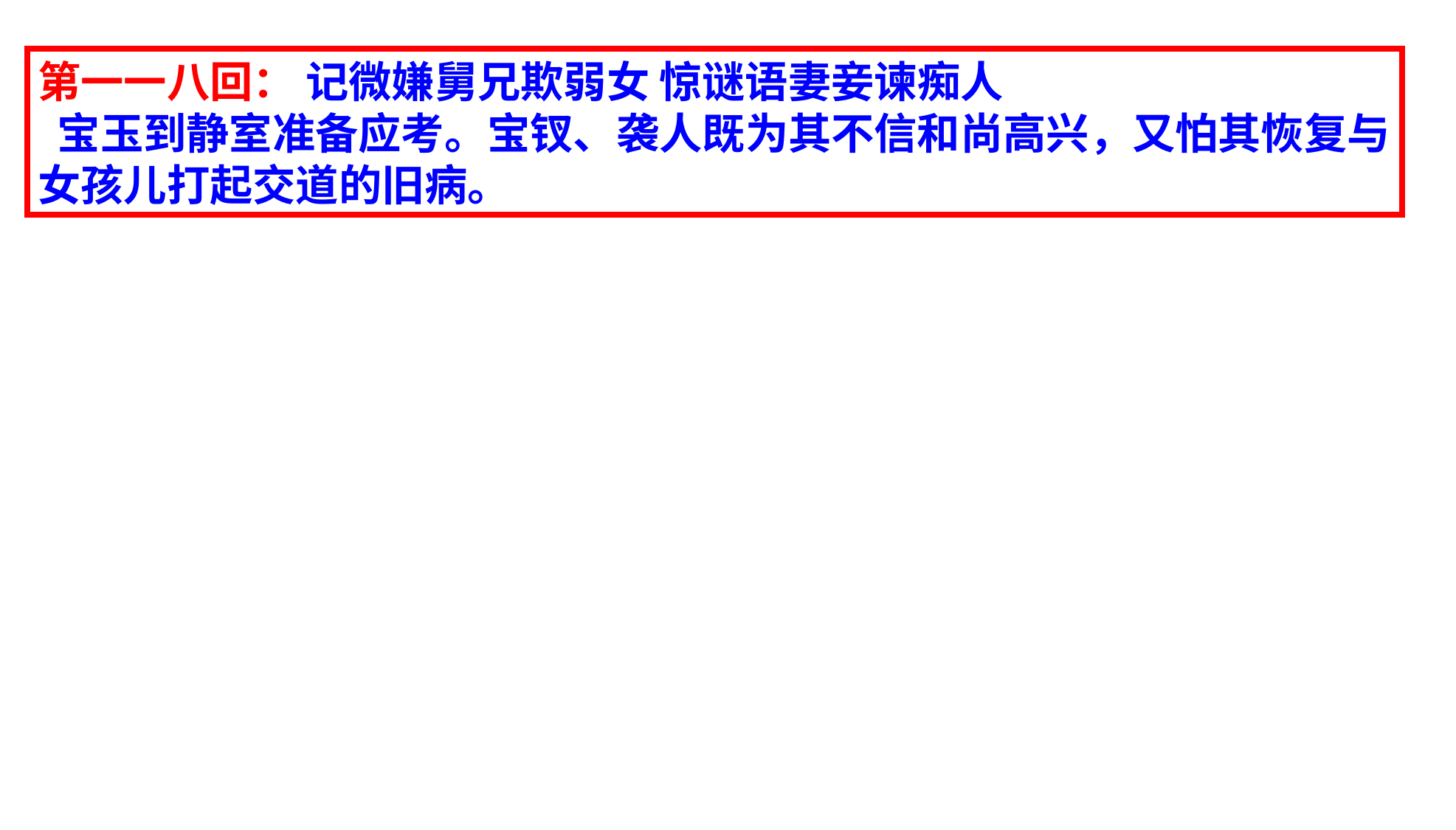

第一一八回： 记微嫌舅兄欺弱女 惊谜语妻妾谏痴人
  宝玉到静室准备应考。宝钗、袭人既为其不信和尚高兴，又怕其恢复与女孩儿打起交道的旧病。